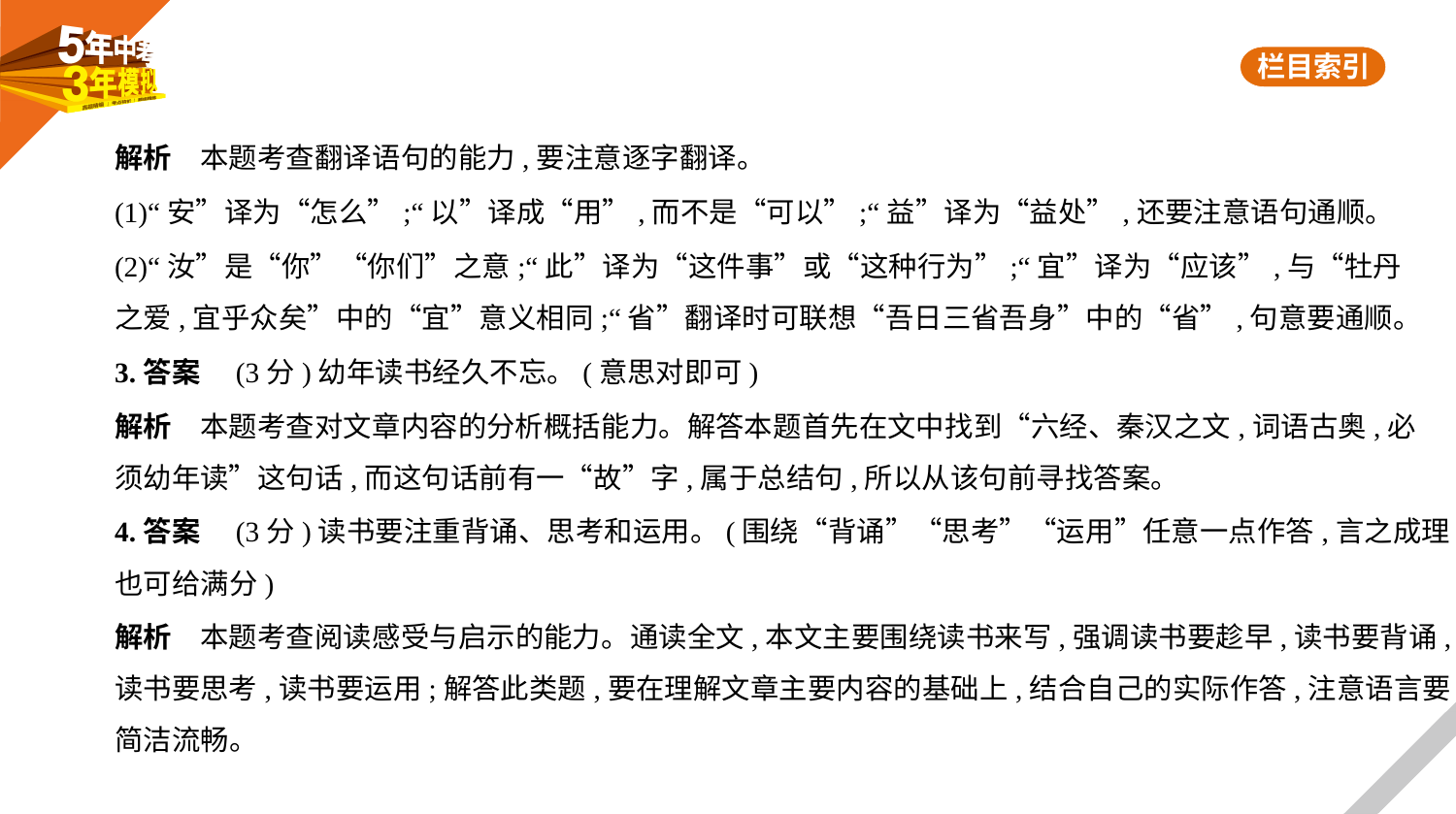

解析　本题考查翻译语句的能力,要注意逐字翻译。
(1)“安”译为“怎么”;“以”译成“用”,而不是“可以”;“益”译为“益处”,还要注意语句通顺。
(2)“汝”是“你”“你们”之意;“此”译为“这件事”或“这种行为”;“宜”译为“应该”,与“牡丹
之爱,宜乎众矣”中的“宜”意义相同;“省”翻译时可联想“吾日三省吾身”中的“省”,句意要通顺。
3.答案　(3分)幼年读书经久不忘。(意思对即可)
解析　本题考查对文章内容的分析概括能力。解答本题首先在文中找到“六经、秦汉之文,词语古奥,必
须幼年读”这句话,而这句话前有一“故”字,属于总结句,所以从该句前寻找答案。
4.答案　(3分)读书要注重背诵、思考和运用。(围绕“背诵”“思考”“运用”任意一点作答,言之成理,
也可给满分)
解析　本题考查阅读感受与启示的能力。通读全文,本文主要围绕读书来写,强调读书要趁早,读书要背诵,读书要思考,读书要运用;解答此类题,要在理解文章主要内容的基础上,结合自己的实际作答,注意语言要简洁流畅。